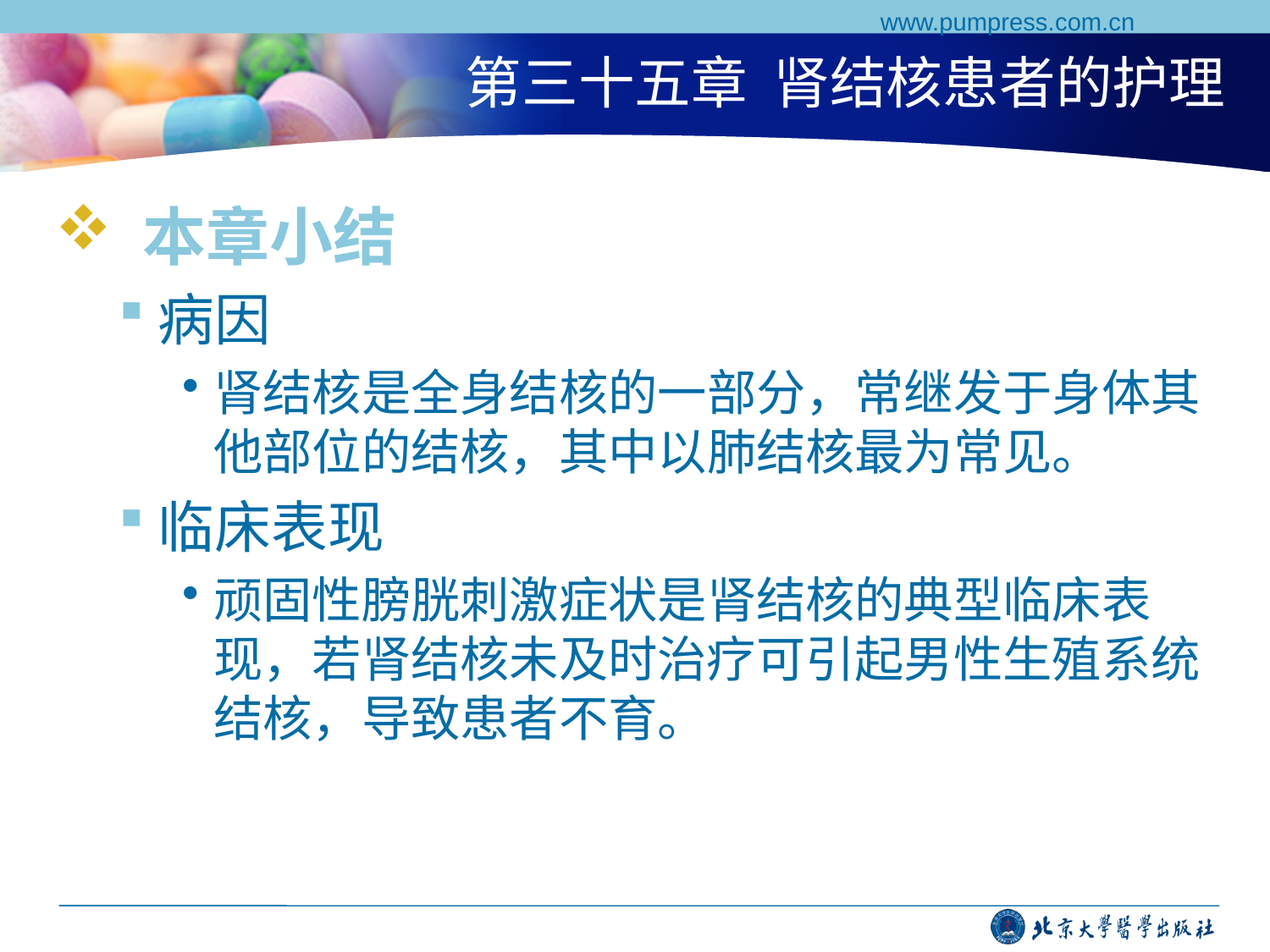

www.pumpress.com.cn
# 第三十五章  肾结核患者的护理
 本章小结
病因
肾结核是全身结核的一部分，常继发于身体其他部位的结核，其中以肺结核最为常见。
临床表现
顽固性膀胱刺激症状是肾结核的典型临床表现，若肾结核未及时治疗可引起男性生殖系统结核，导致患者不育。